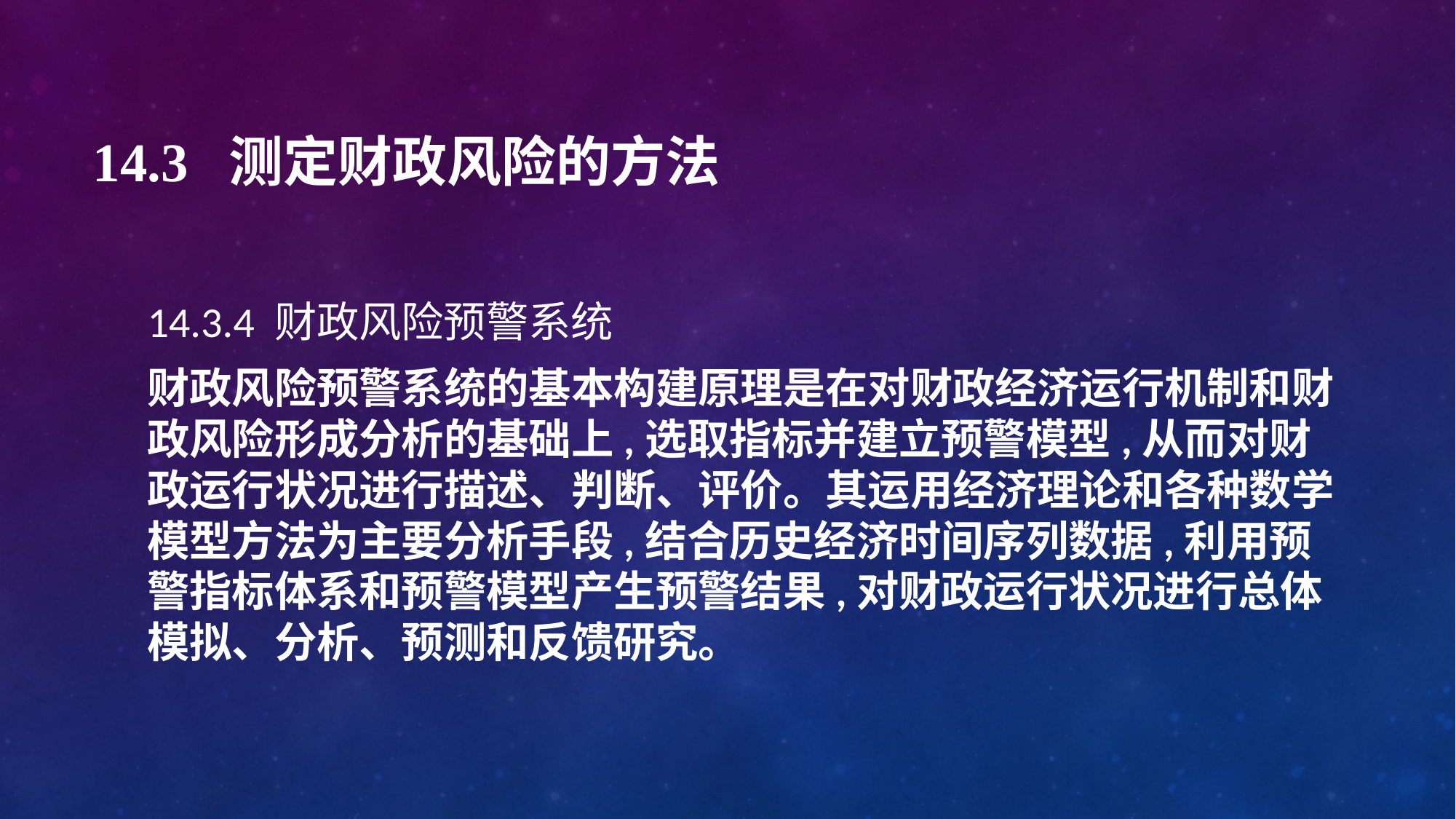

# 14.3  测定财政风险的方法
14.3.4 财政风险预警系统
财政风险预警系统的基本构建原理是在对财政经济运行机制和财政风险形成分析的基础上,选取指标并建立预警模型,从而对财政运行状况进行描述、判断、评价。其运用经济理论和各种数学模型方法为主要分析手段,结合历史经济时间序列数据,利用预警指标体系和预警模型产生预警结果,对财政运行状况进行总体模拟、分析、预测和反馈研究。